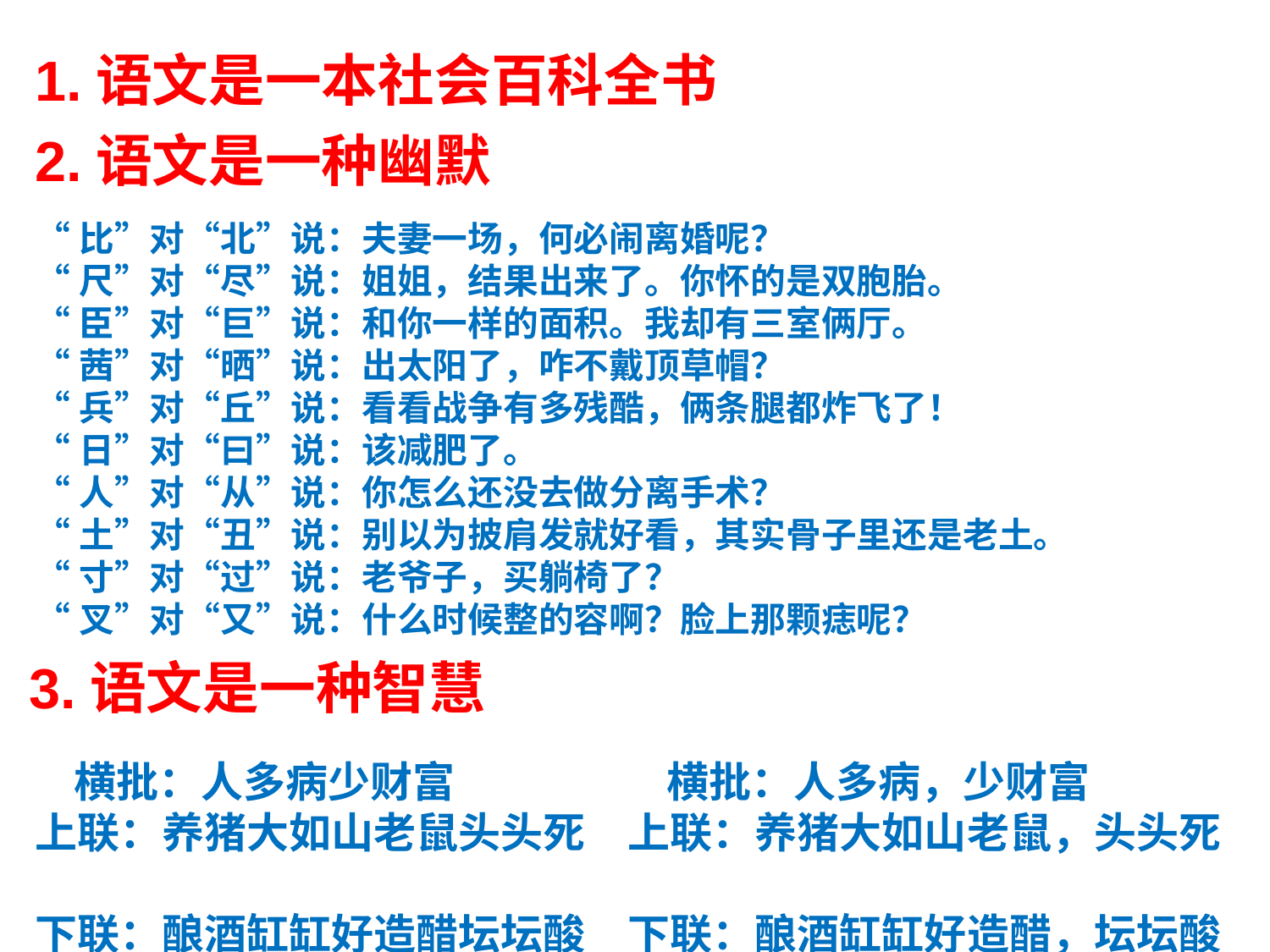

1.语文是一本社会百科全书
2.语文是一种幽默
“比”对“北”说：夫妻一场，何必闹离婚呢？
“尺”对“尽”说：姐姐，结果出来了。你怀的是双胞胎。
“臣”对“巨”说：和你一样的面积。我却有三室俩厅。
“茜”对“晒”说：出太阳了，咋不戴顶草帽？
“兵”对“丘”说：看看战争有多残酷，俩条腿都炸飞了！
“日”对“曰”说：该减肥了。
“人”对“从”说：你怎么还没去做分离手术？
“土”对“丑”说：别以为披肩发就好看，其实骨子里还是老土。
“寸”对“过”说：老爷子，买躺椅了？
“叉”对“又”说：什么时候整的容啊？脸上那颗痣呢？
3.语文是一种智慧
   横批：人多病少财富
上联：养猪大如山老鼠头头死
下联：酿酒缸缸好造醋坛坛酸
   横批：人多病，少财富
上联：养猪大如山老鼠，头头死
下联：酿酒缸缸好造醋，坛坛酸